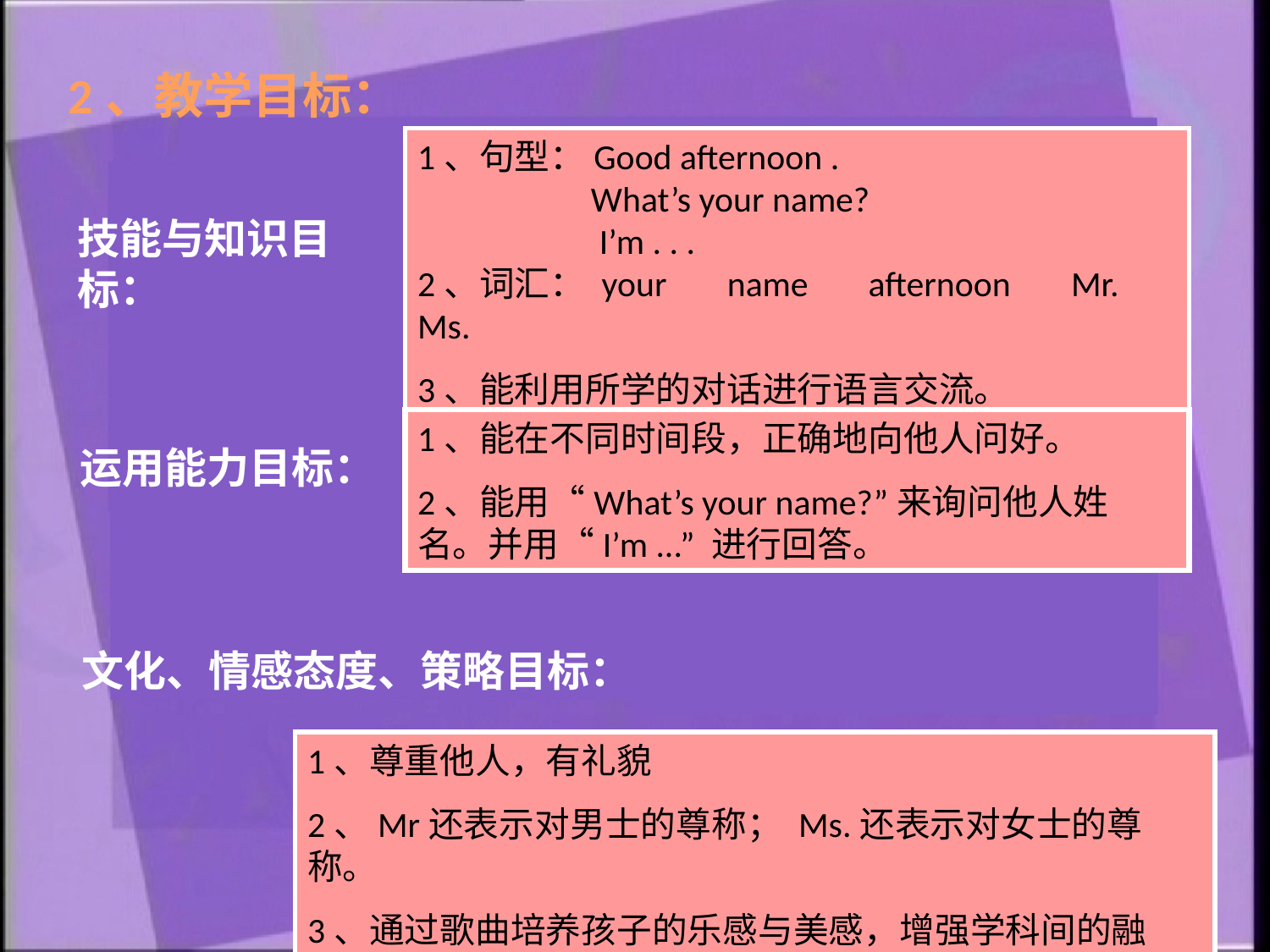

2、教学目标：
1、句型：Good afternoon .
　　　　   What’s your name?
 　　　　  I’m . . .
2、词汇： your　 name　 afternoon　 Mr.　 Ms.
3、能利用所学的对话进行语言交流。
技能与知识目标：
1、能在不同时间段，正确地向他人问好。
2、能用“What’s your name?”来询问他人姓名。并用“I’m ...” 进行回答。
运用能力目标：
文化、情感态度、策略目标：
1、尊重他人，有礼貌
2、Mr还表示对男士的尊称； Ms.还表示对女士的尊称。
3、通过歌曲培养孩子的乐感与美感，增强学科间的融合。